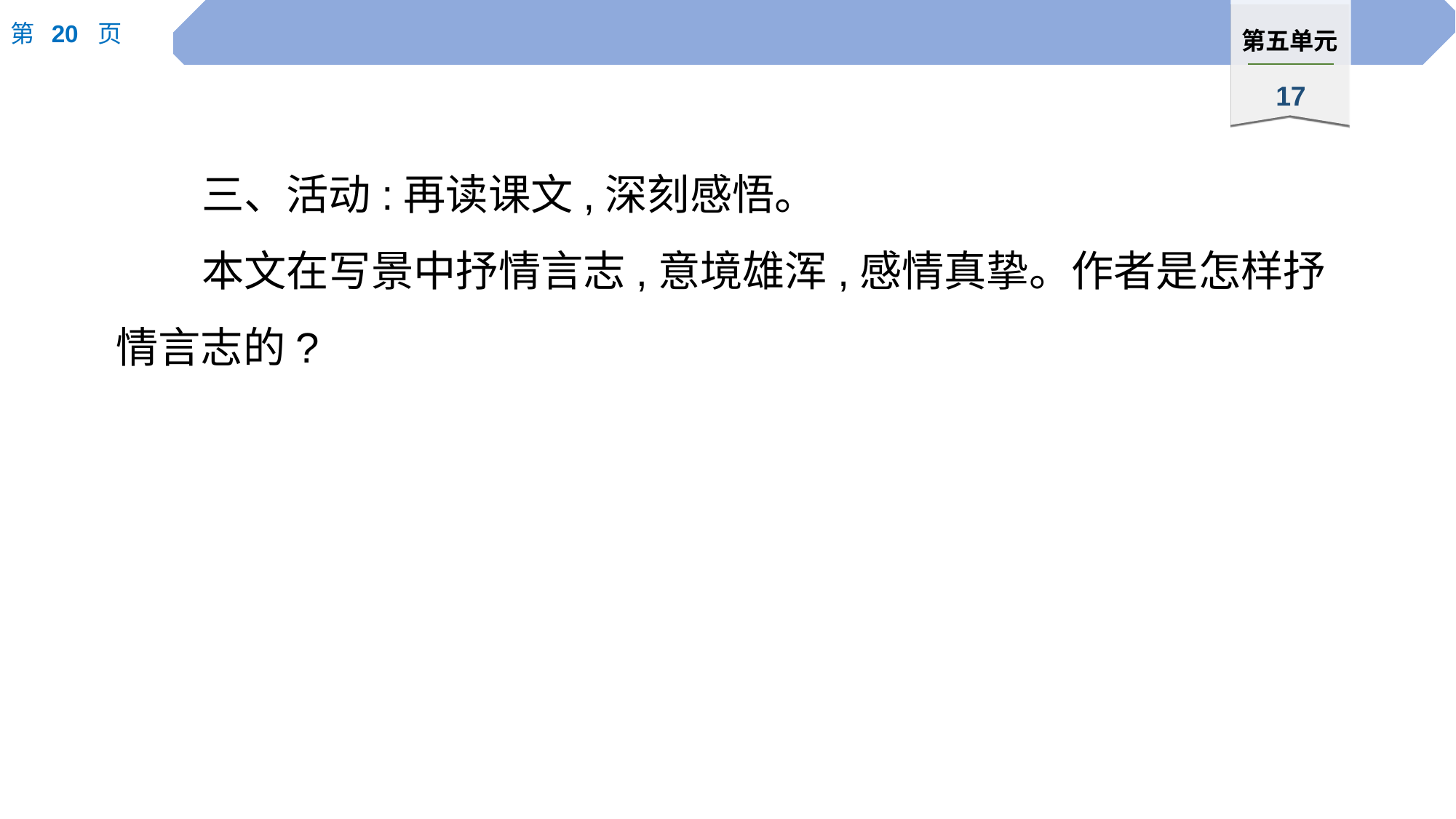

三、活动:再读课文,深刻感悟。
本文在写景中抒情言志,意境雄浑,感情真挚。作者是怎样抒情言志的?